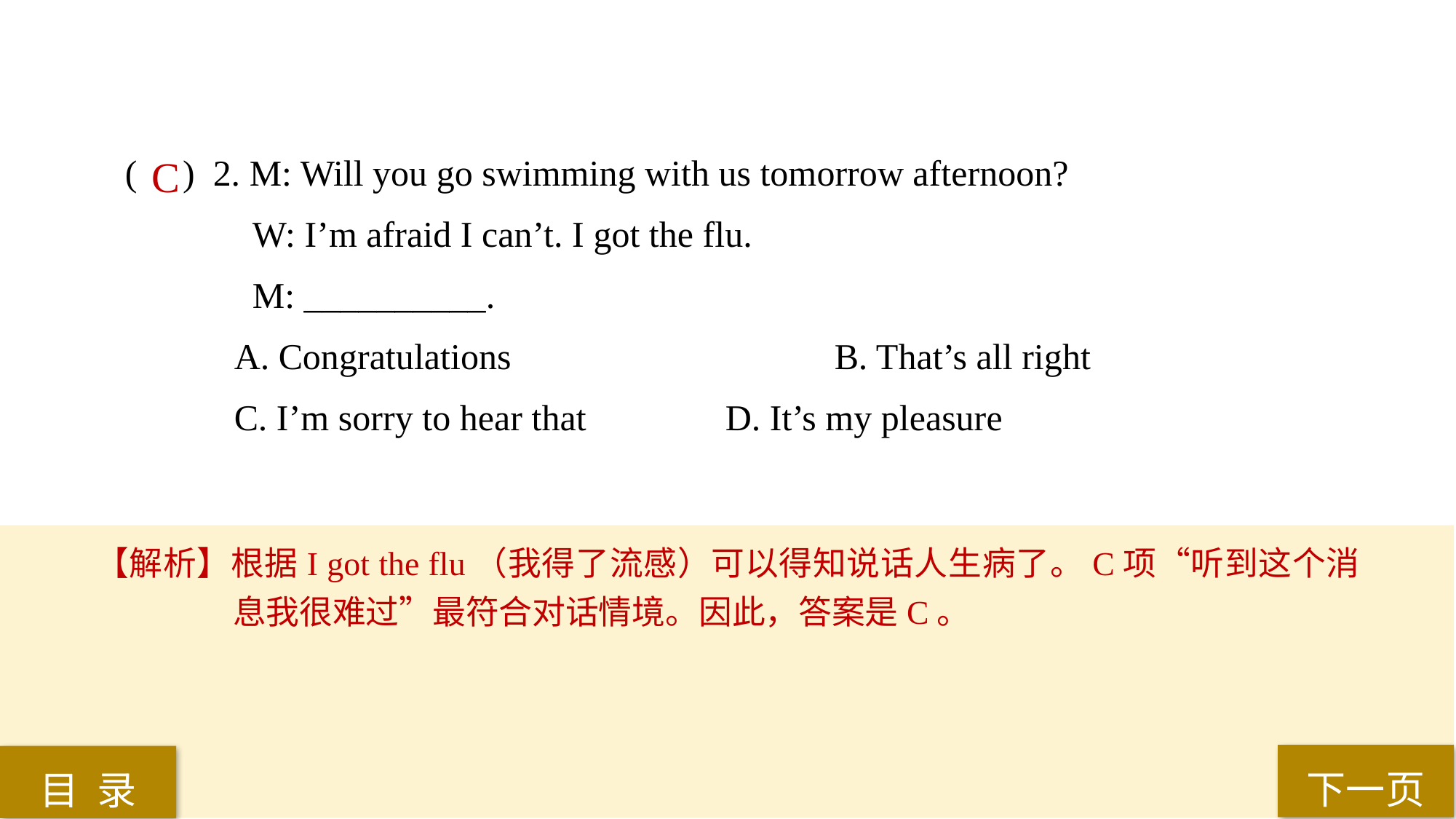

(     )  2. M: Will you go swimming with us tomorrow afternoon?
  W: I’m afraid I can’t. I got the flu.
  M: __________.
A. Congratulations			B. That’s all right
C. I’m sorry to hear that 		D. It’s my pleasure
 C
【解析】根据I got the flu（我得了流感）可以得知说话人生病了。C项“听到这个消息我很难过”最符合对话情境。因此，答案是C。